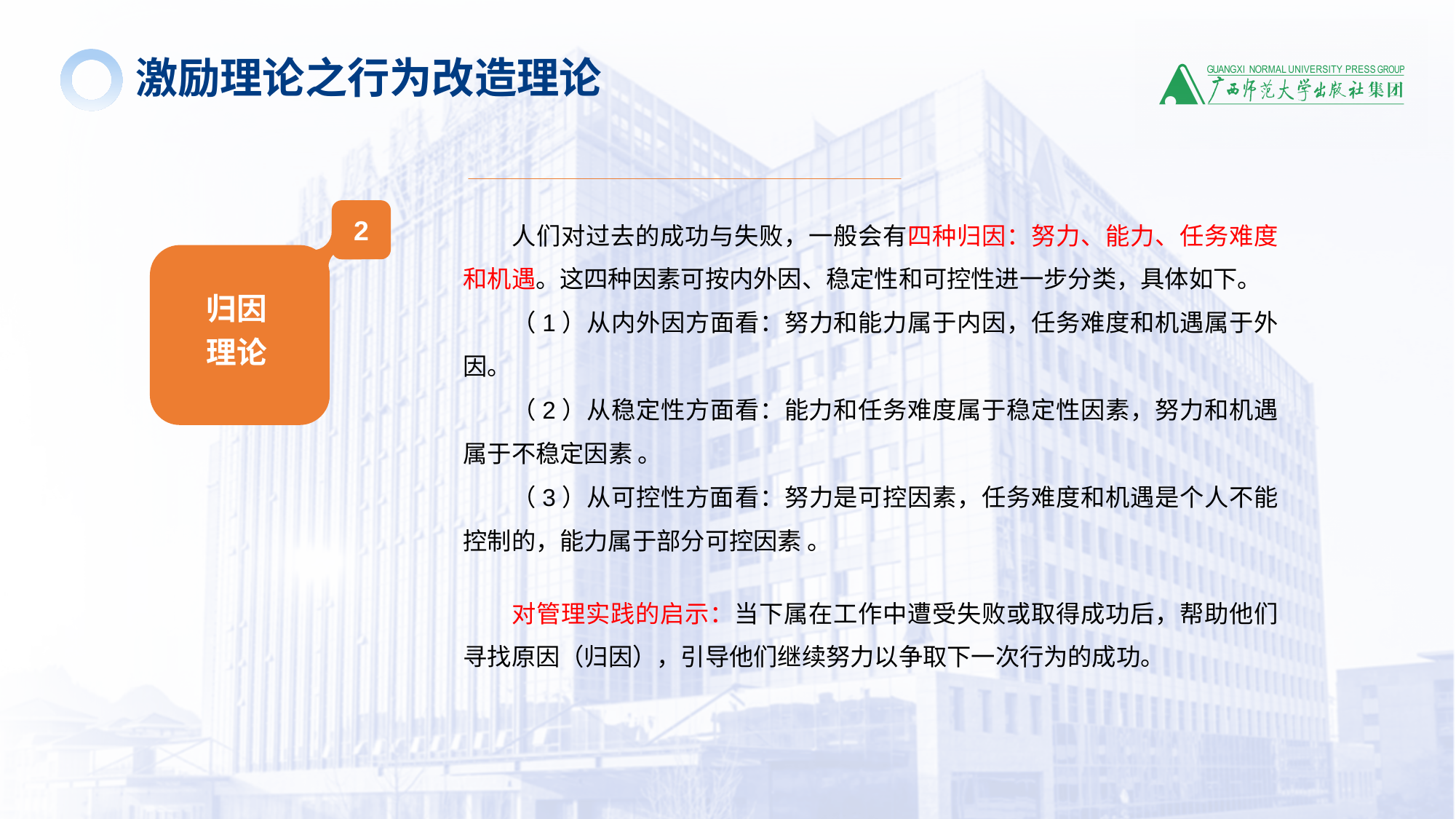

激励理论之行为改造理论

2

归因理论

人们对过去的成功与失败，一般会有四种归因：努力、能力、任务难度和机遇。这四种因素可按内外因、稳定性和可控性进一步分类，具体如下。
（1）从内外因方面看：努力和能力属于内因，任务难度和机遇属于外因。
（2）从稳定性方面看：能力和任务难度属于稳定性因素，努力和机遇属于不稳定因素 。
（3）从可控性方面看：努力是可控因素，任务难度和机遇是个人不能控制的，能力属于部分可控因素 。

对管理实践的启示：当下属在工作中遭受失败或取得成功后，帮助他们寻找原因（归因），引导他们继续努力以争取下一次行为的成功。